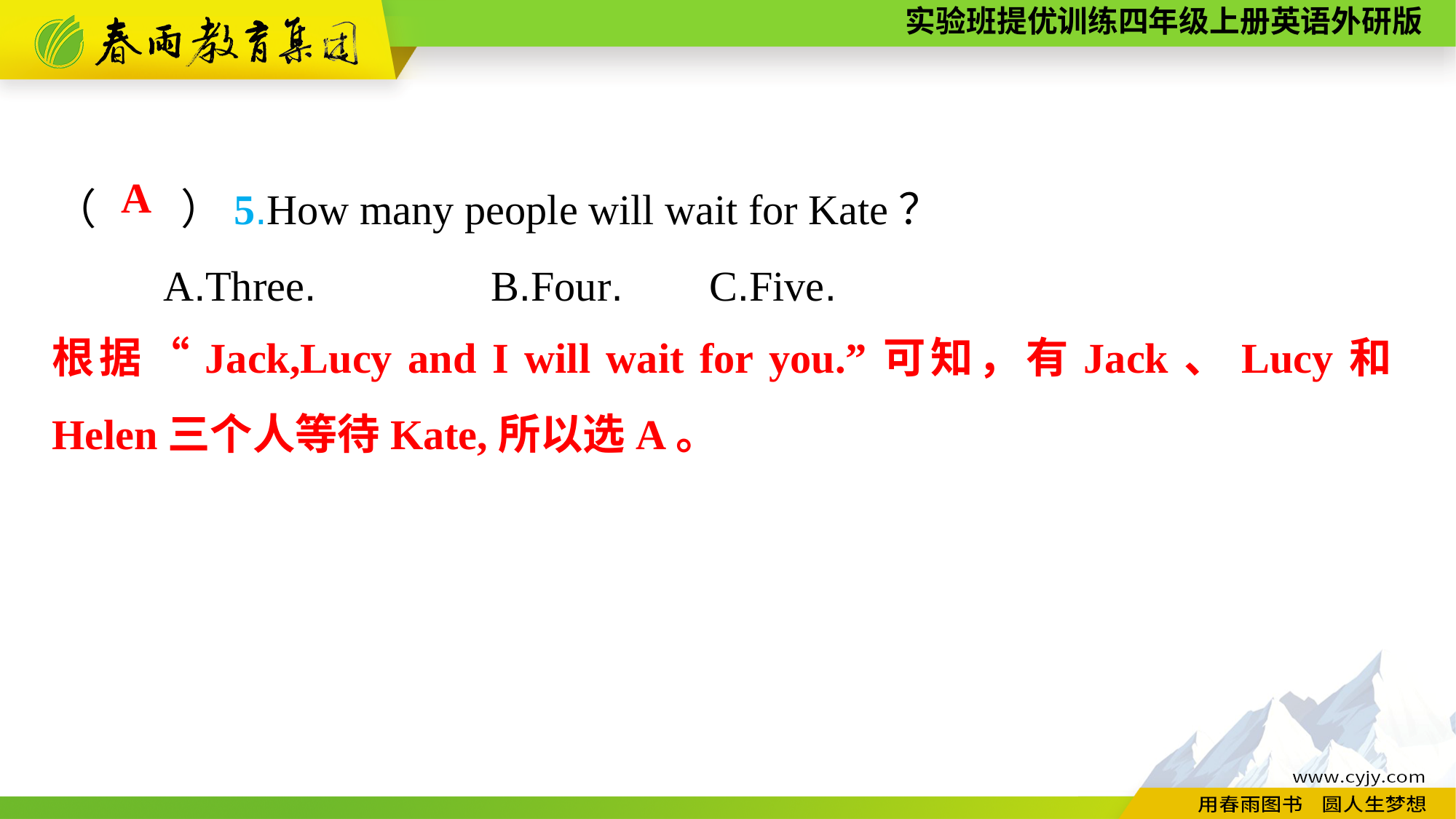

（　　）5.How many people will wait for Kate？
	A.Three.		B.Four.	C.Five.
A
根据“Jack,Lucy and I will wait for you.”可知，有Jack、Lucy和Helen三个人等待Kate,所以选A。